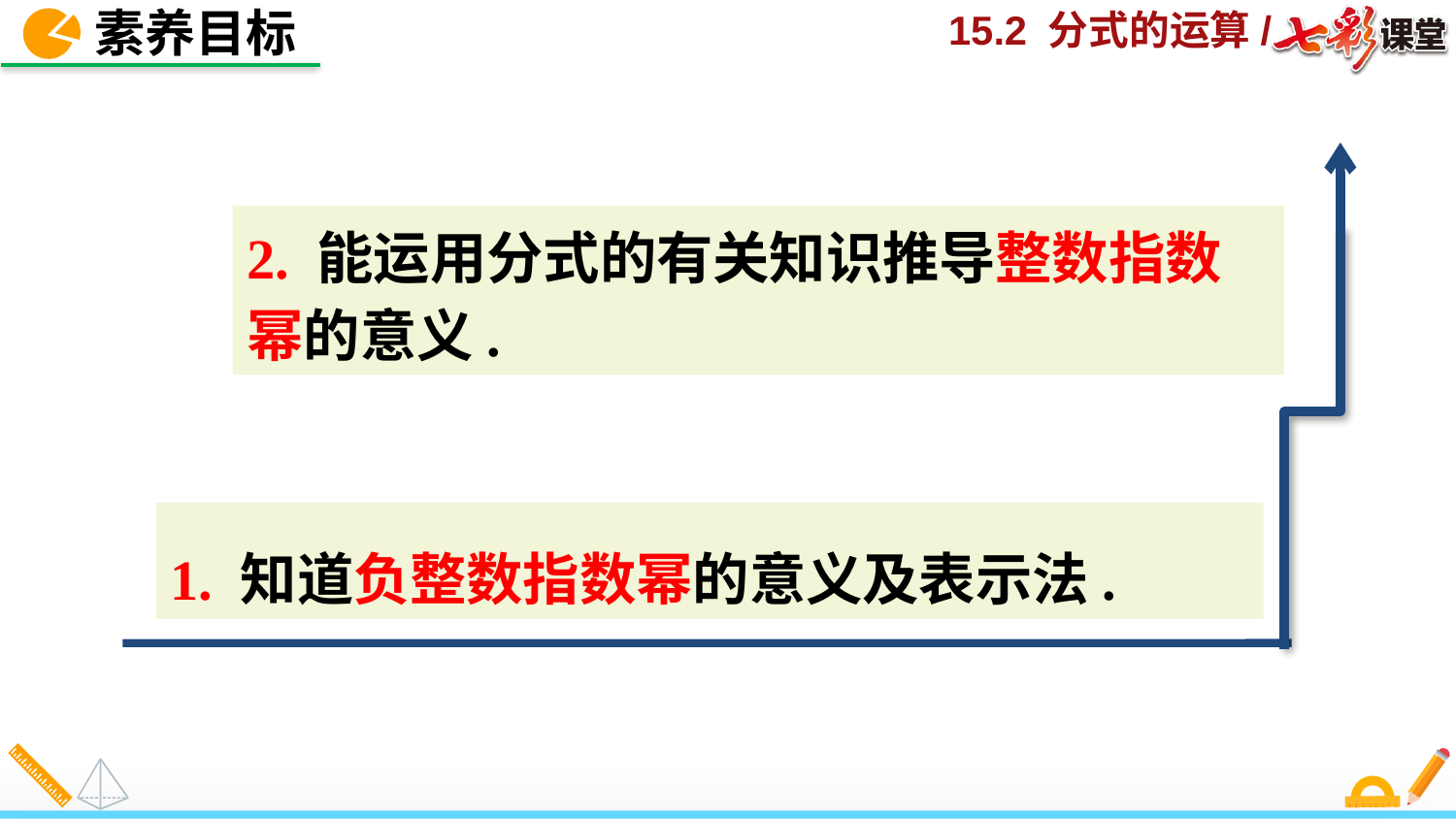

素养目标

2. 能运用分式的有关知识推导整数指数幂的意义.
1. 知道负整数指数幂的意义及表示法.